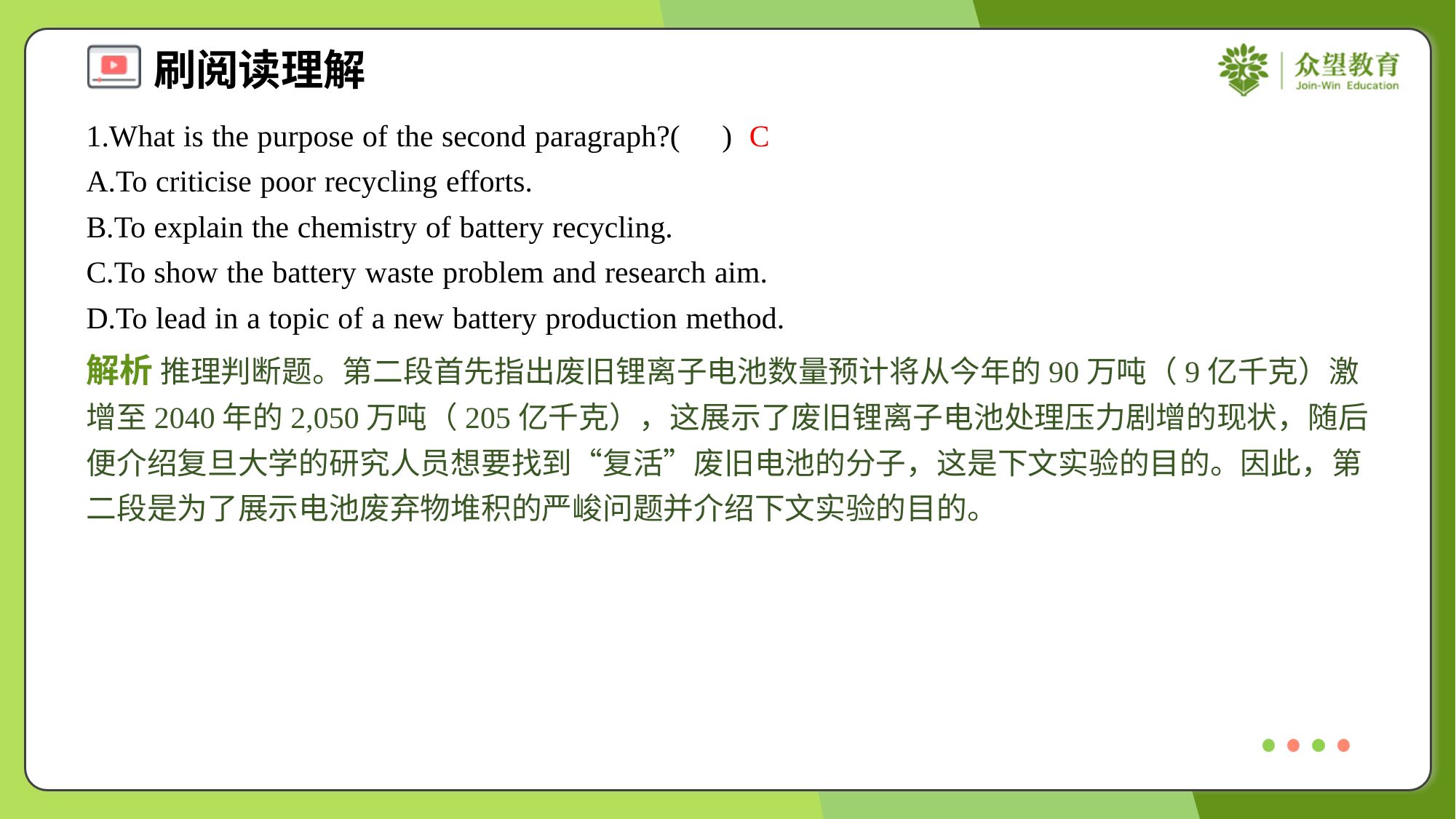

1.What is the purpose of the second paragraph?(     )
C
A.To criticise poor recycling efforts.
B.To explain the chemistry of battery recycling.
C.To show the battery waste problem and research aim.
D.To lead in a topic of a new battery production method.
解析 推理判断题。第二段首先指出废旧锂离子电池数量预计将从今年的90万吨（9亿千克）激增至2040年的2,050万吨（205亿千克），这展示了废旧锂离子电池处理压力剧增的现状，随后便介绍复旦大学的研究人员想要找到“复活”废旧电池的分子，这是下文实验的目的。因此，第二段是为了展示电池废弃物堆积的严峻问题并介绍下文实验的目的。